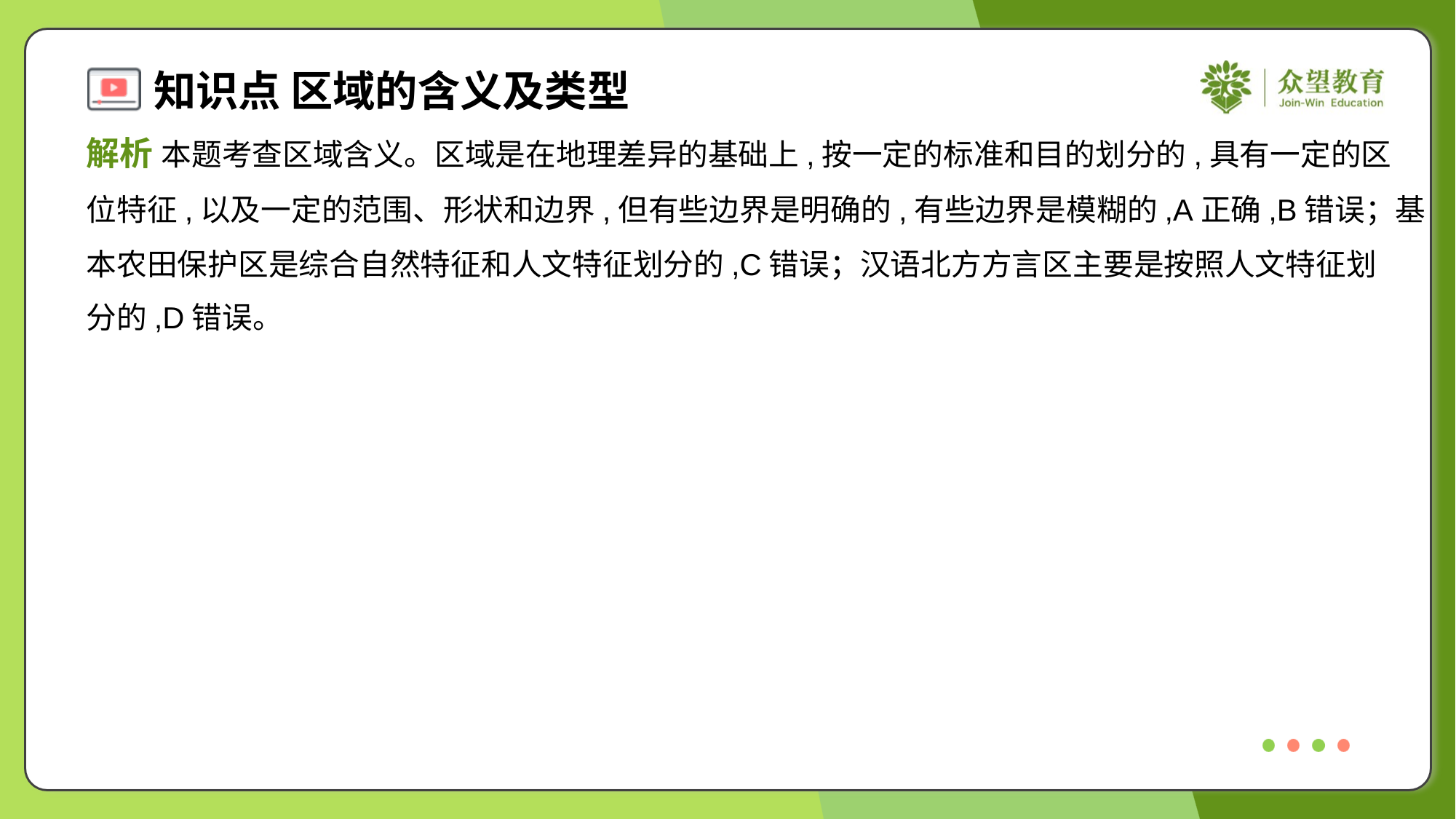

解析 本题考查区域含义。区域是在地理差异的基础上,按一定的标准和目的划分的,具有一定的区
位特征,以及一定的范围、形状和边界,但有些边界是明确的,有些边界是模糊的,A正确,B错误；基
本农田保护区是综合自然特征和人文特征划分的,C错误；汉语北方方言区主要是按照人文特征划
分的,D错误。